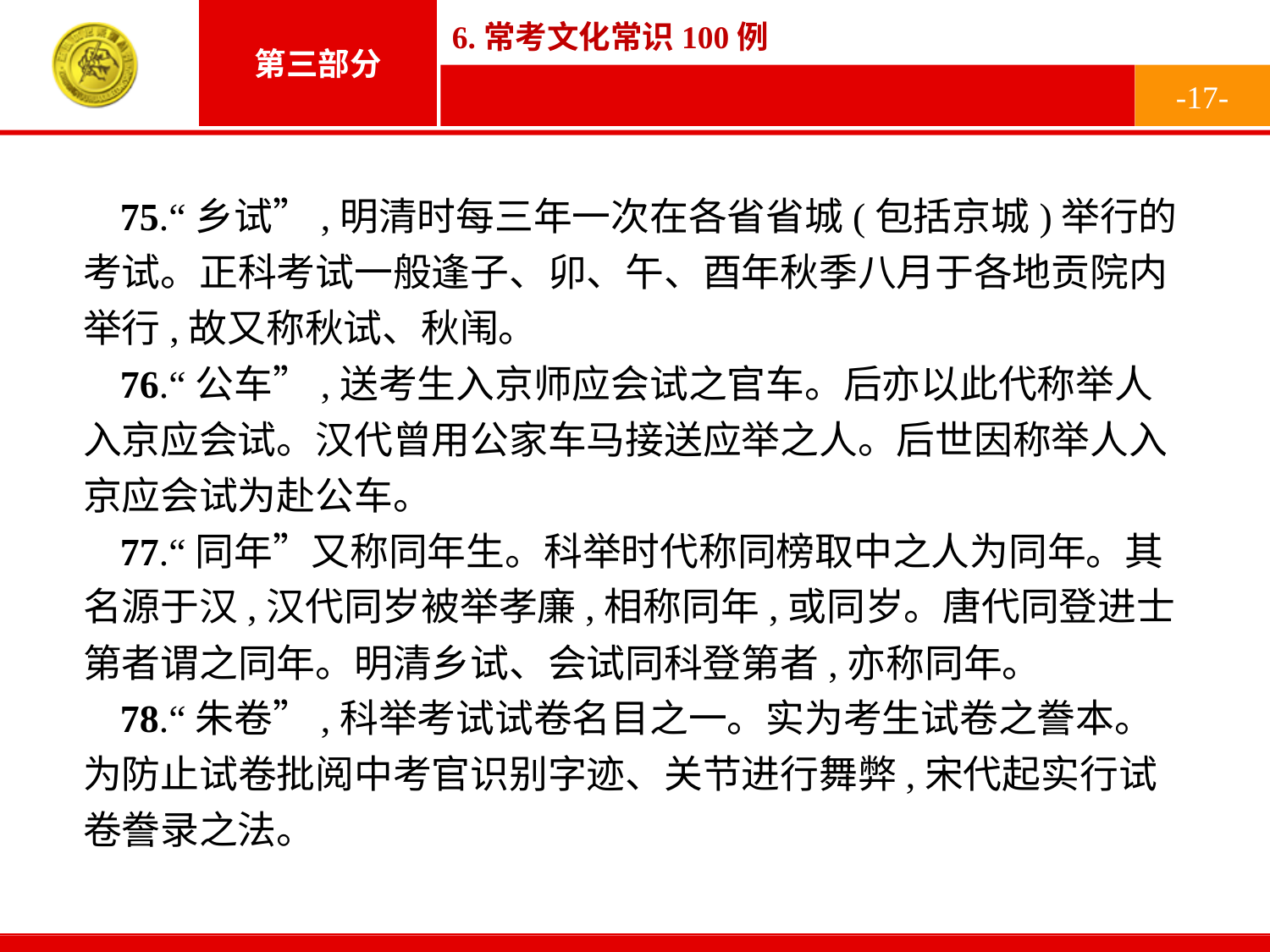

-17-
75.“乡试”,明清时每三年一次在各省省城(包括京城)举行的考试。正科考试一般逢子、卯、午、酉年秋季八月于各地贡院内举行,故又称秋试、秋闱。
76.“公车”,送考生入京师应会试之官车。后亦以此代称举人入京应会试。汉代曾用公家车马接送应举之人。后世因称举人入京应会试为赴公车。
77.“同年”又称同年生。科举时代称同榜取中之人为同年。其名源于汉,汉代同岁被举孝廉,相称同年,或同岁。唐代同登进士第者谓之同年。明清乡试、会试同科登第者,亦称同年。
78.“朱卷”,科举考试试卷名目之一。实为考生试卷之誊本。为防止试卷批阅中考官识别字迹、关节进行舞弊,宋代起实行试卷誊录之法。